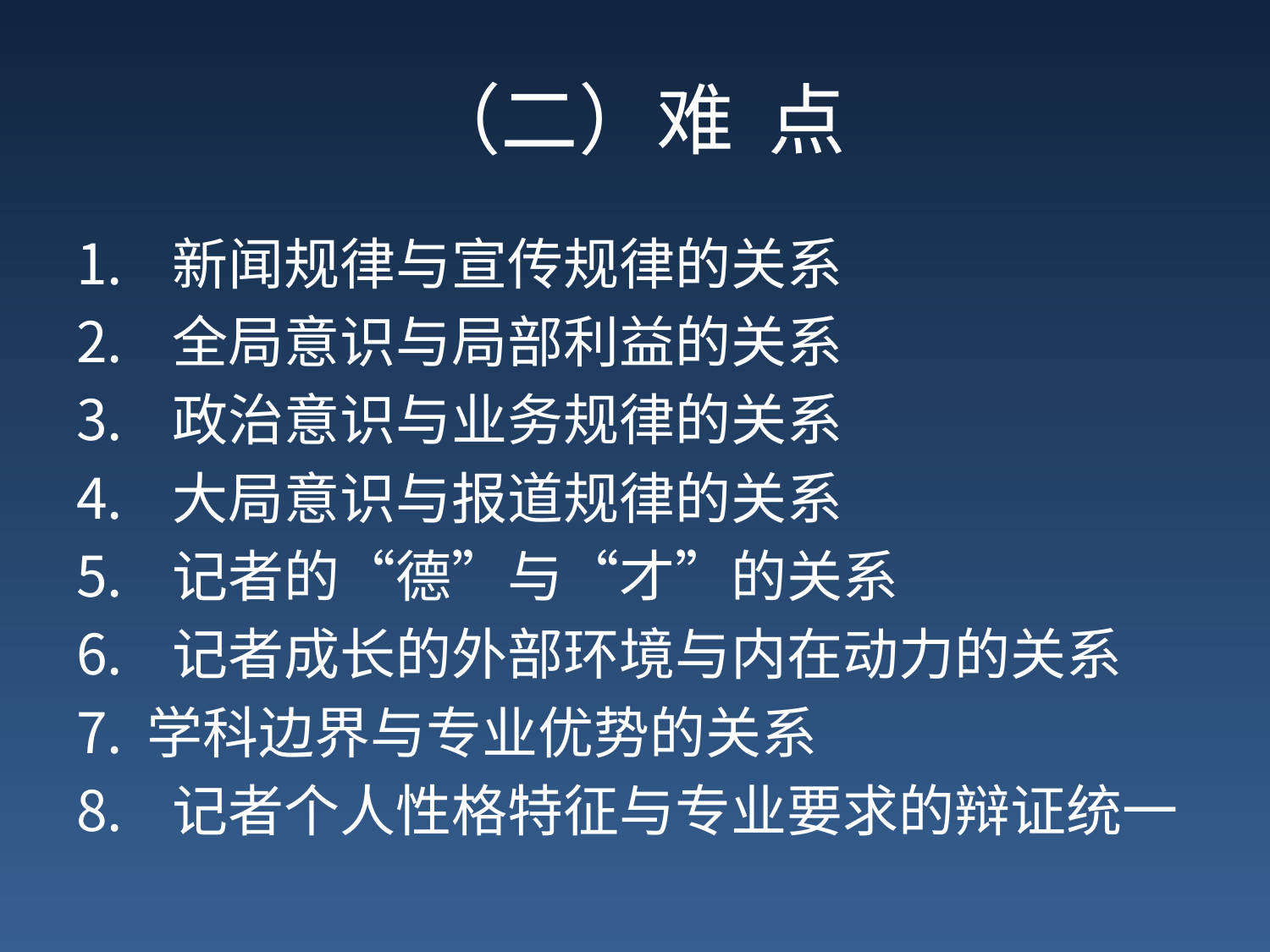

# （二）难  点
 新闻规律与宣传规律的关系
 全局意识与局部利益的关系
 政治意识与业务规律的关系
 大局意识与报道规律的关系
 记者的“德”与“才”的关系
 记者成长的外部环境与内在动力的关系
学科边界与专业优势的关系
 记者个人性格特征与专业要求的辩证统一